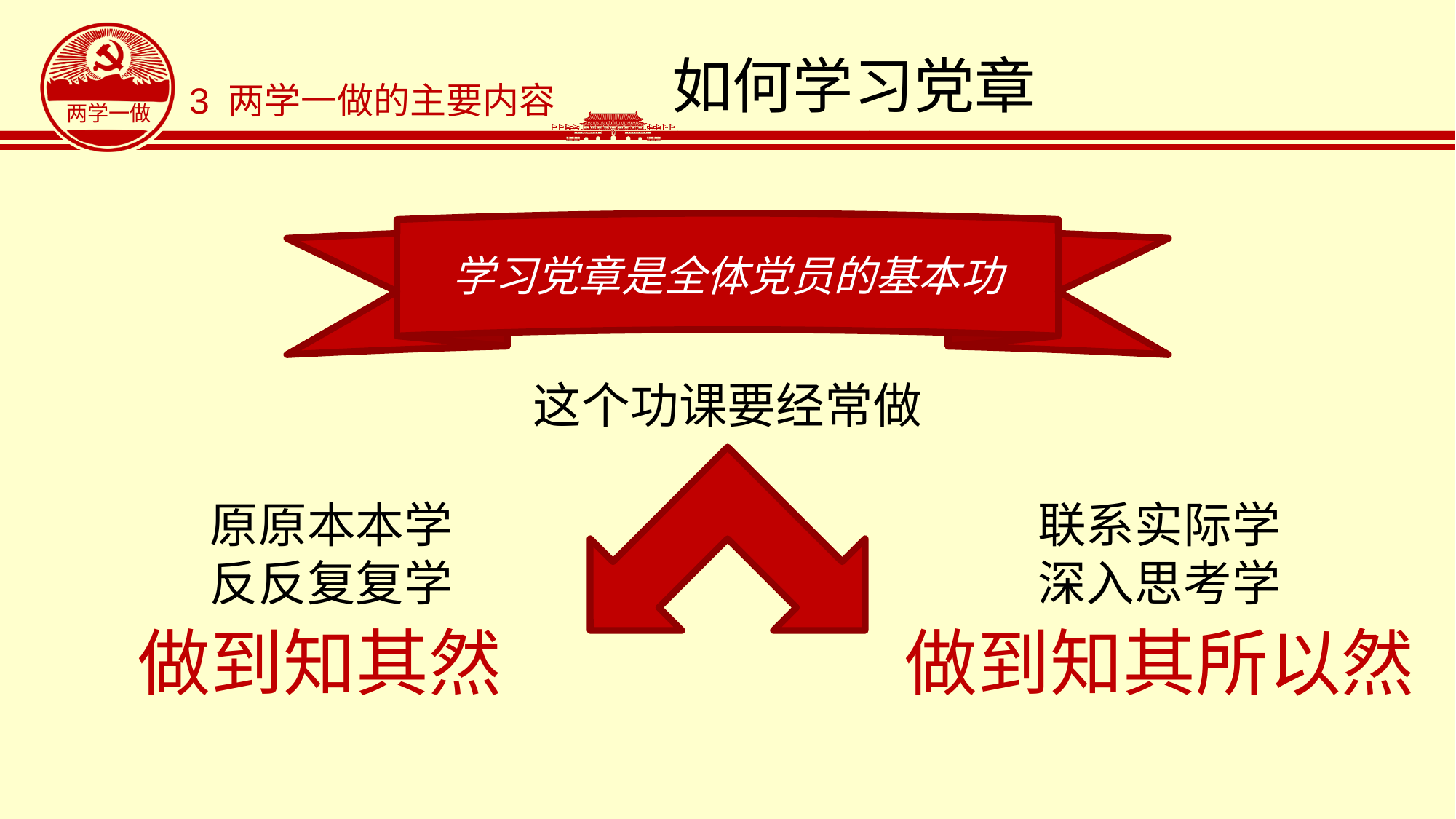

# 如何学习党章
3 两学一做的主要内容
学习党章是全体党员的基本功
这个功课要经常做

原原本本学
反反复复学
联系实际学
深入思考学
做到知其然
做到知其所以然